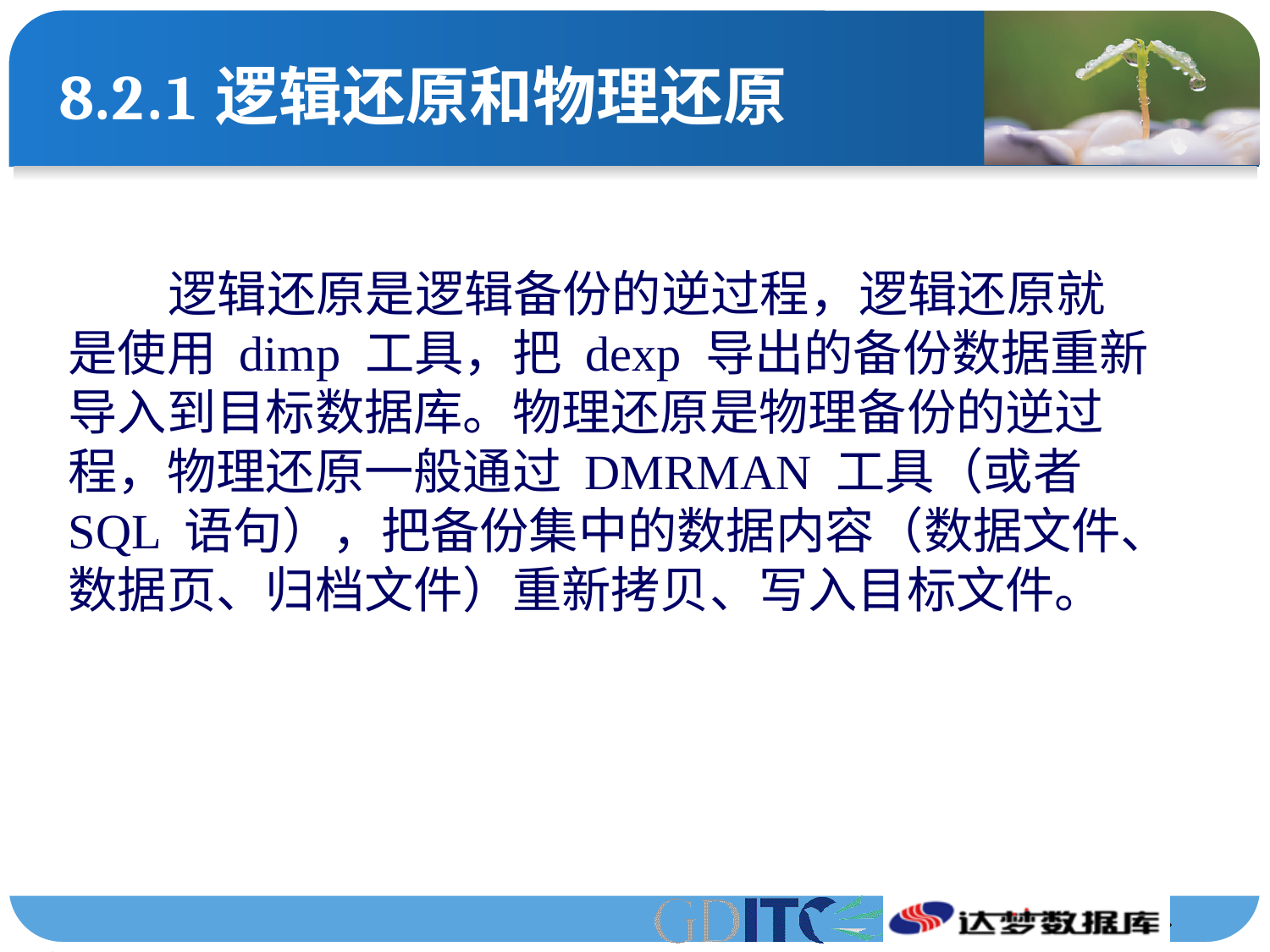

# 8.2.1逻辑还原和物理还原
        逻辑还原是逻辑备份的逆过程，逻辑还原就是使用 dimp 工具，把 dexp 导出的备份数据重新导入到目标数据库。物理还原是物理备份的逆过程，物理还原一般通过 DMRMAN 工具（或者 SQL 语句），把备份集中的数据内容（数据文件、数据页、归档文件）重新拷贝、写入目标文件。